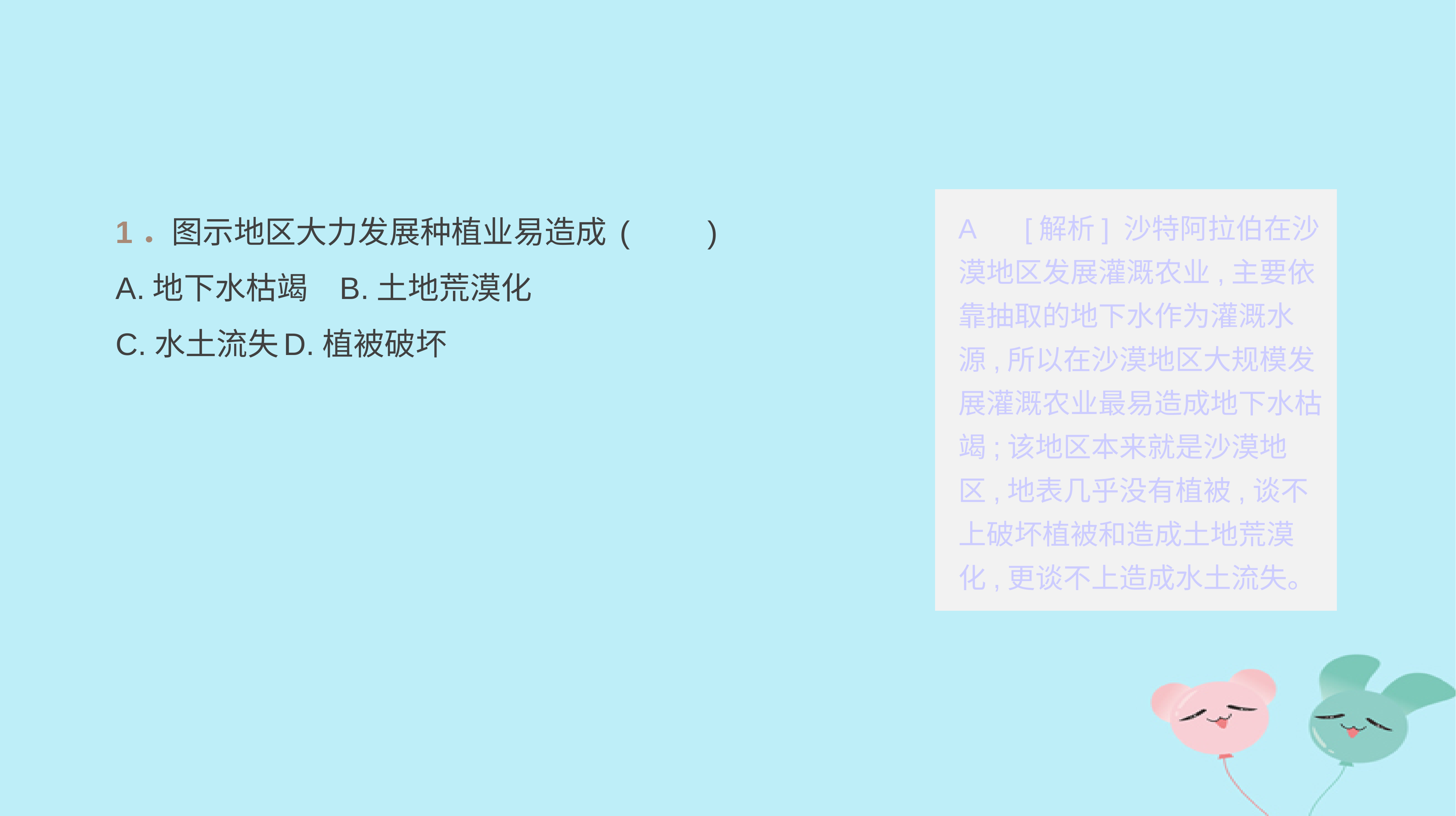

1．图示地区大力发展种植业易造成	(　　)
A.地下水枯竭	B.土地荒漠化
C.水土流失	D.植被破坏
A　 [解析] 沙特阿拉伯在沙漠地区发展灌溉农业,主要依靠抽取的地下水作为灌溉水源,所以在沙漠地区大规模发展灌溉农业最易造成地下水枯竭;该地区本来就是沙漠地区,地表几乎没有植被,谈不上破坏植被和造成土地荒漠化,更谈不上造成水土流失。